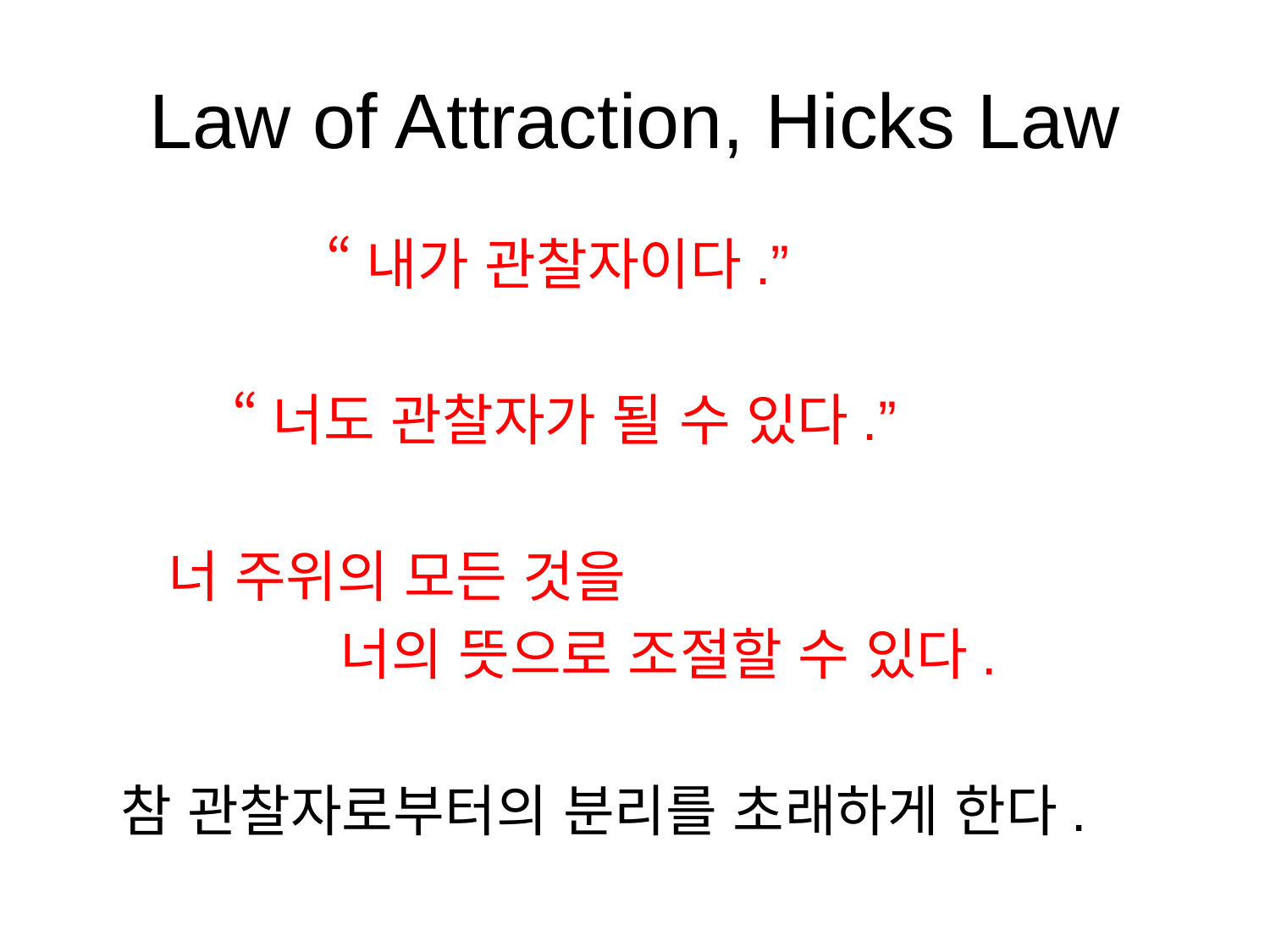

# Law of Attraction, Hicks Law
                “내가 관찰자이다.”

          “너도 관찰자가 될 수 있다.”

     너 주위의 모든 것을
                너의 뜻으로 조절할 수 있다.

  참 관찰자로부터의 분리를 초래하게 한다.